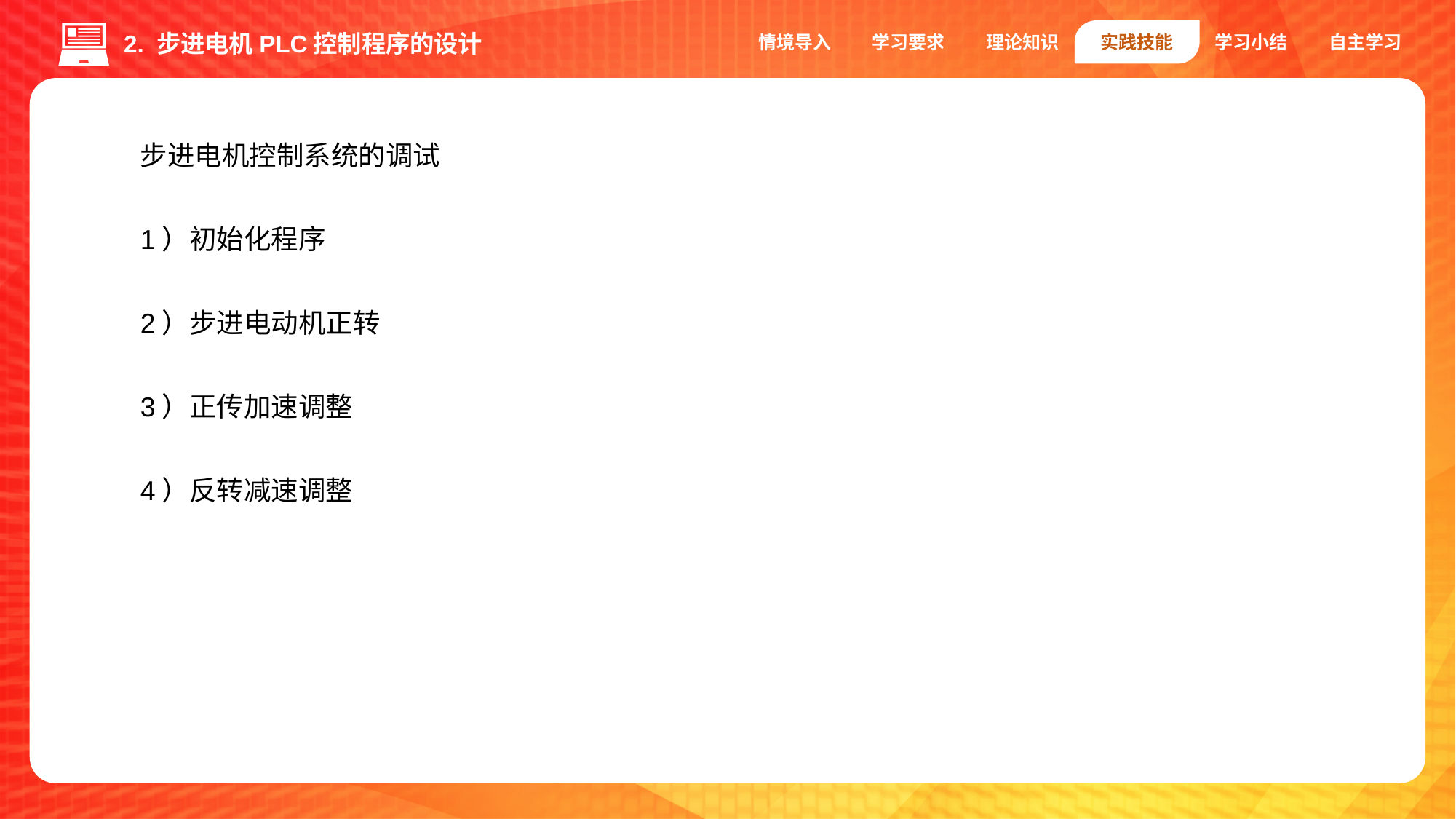

情境导入
学习要求
理论知识
实践技能
学习小结
自主学习

2. 步进电机PLC控制程序的设计
步进电机控制系统的调试
1）初始化程序
2）步进电动机正转
3）正传加速调整
4）反转减速调整